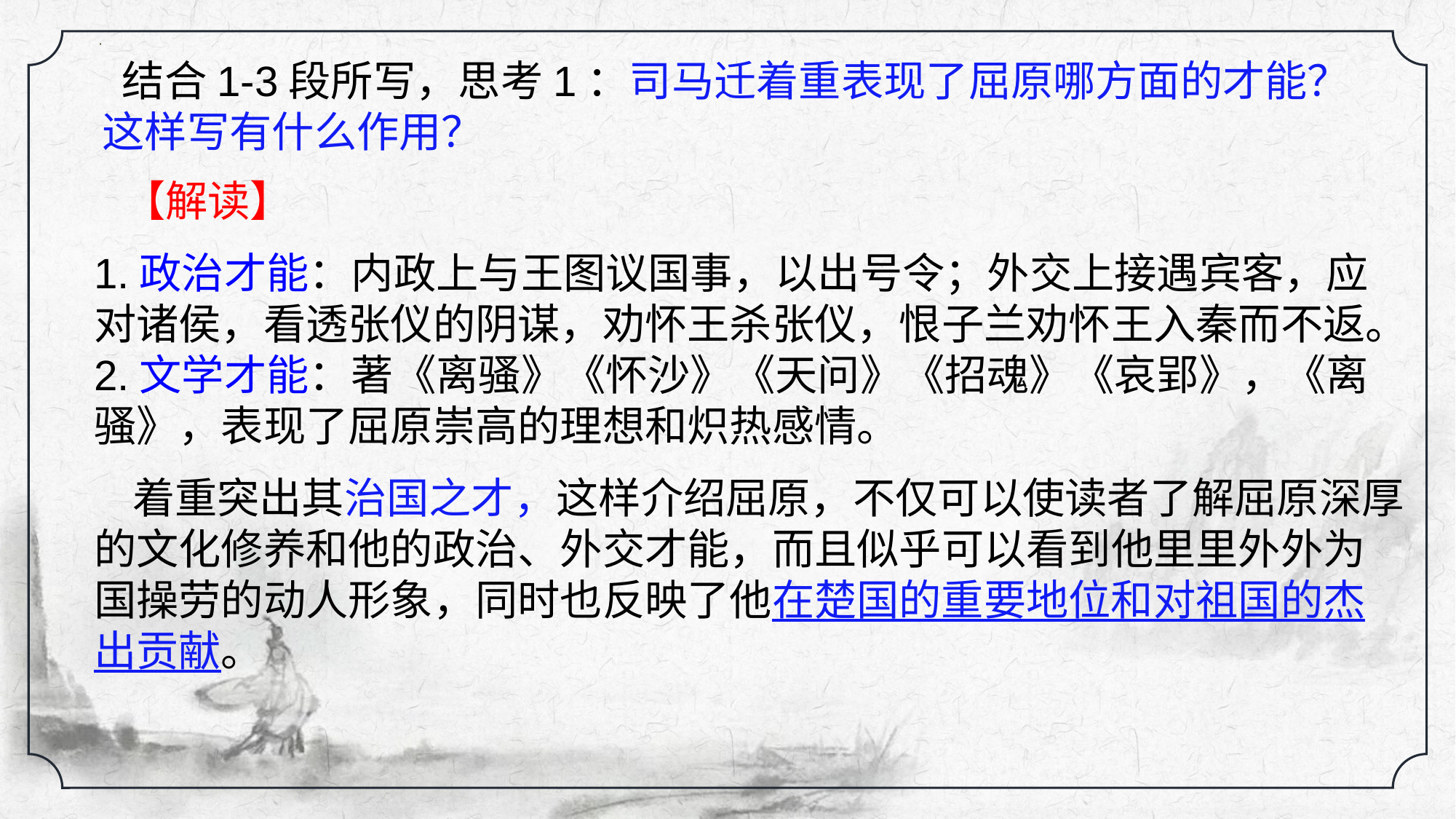

结合1-3段所写，思考1：司马迁着重表现了屈原哪方面的才能？这样写有什么作用？
  【解读】
1.政治才能：内政上与王图议国事，以出号令；外交上接遇宾客，应对诸侯，看透张仪的阴谋，劝怀王杀张仪，恨子兰劝怀王入秦而不返。
2.文学才能：著《离骚》《怀沙》《天问》《招魂》《哀郢》，《离骚》，表现了屈原崇高的理想和炽热感情。
   着重突出其治国之才，这样介绍屈原，不仅可以使读者了解屈原深厚的文化修养和他的政治、外交才能，而且似乎可以看到他里里外外为国操劳的动人形象，同时也反映了他在楚国的重要地位和对祖国的杰出贡献。